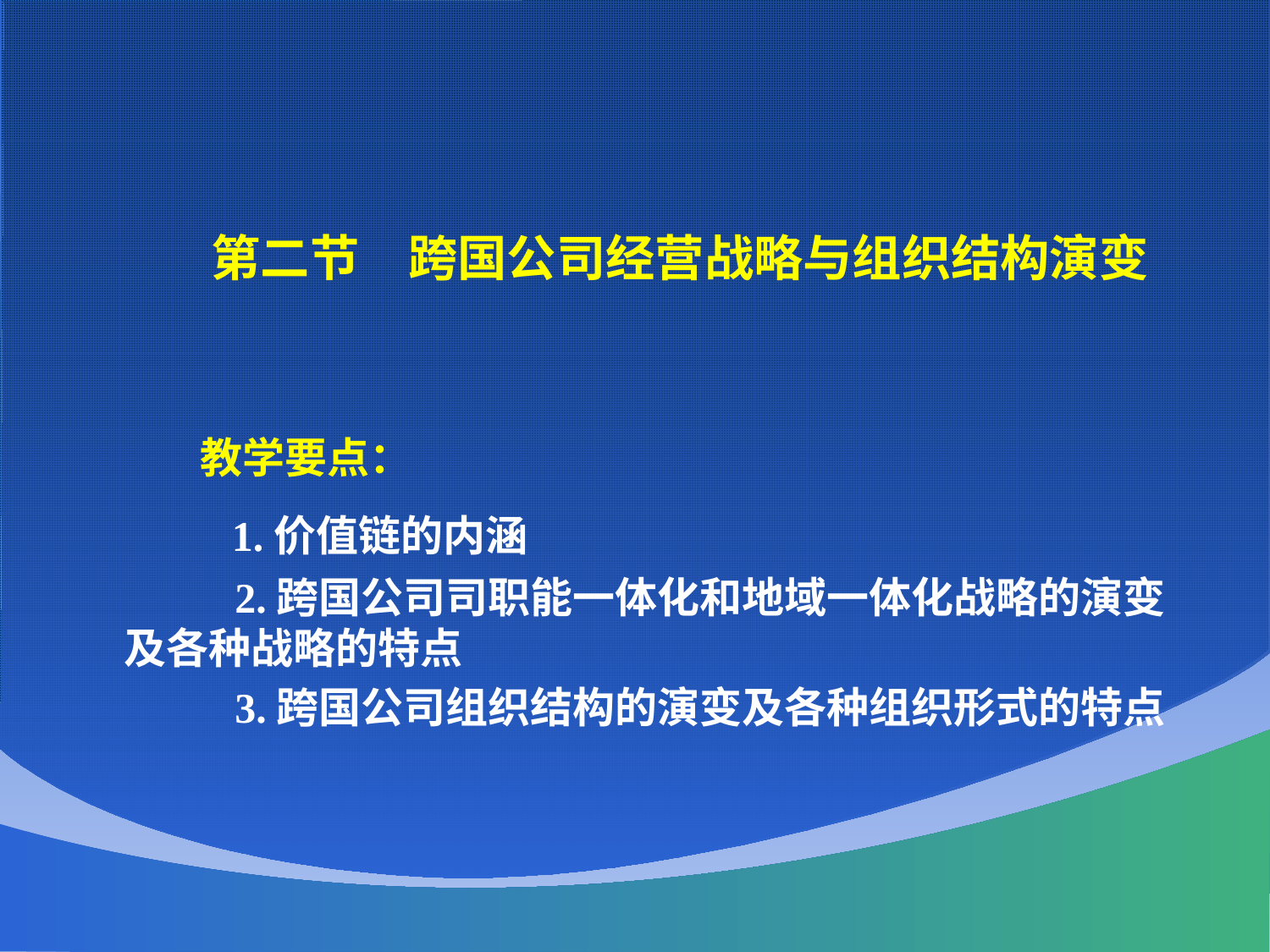

第二节　跨国公司经营战略与组织结构演变

          教学要点：
           1.价值链的内涵
               2.跨国公司司职能一体化和地域一体化战略的演变及各种战略的特点
               3.跨国公司组织结构的演变及各种组织形式的特点